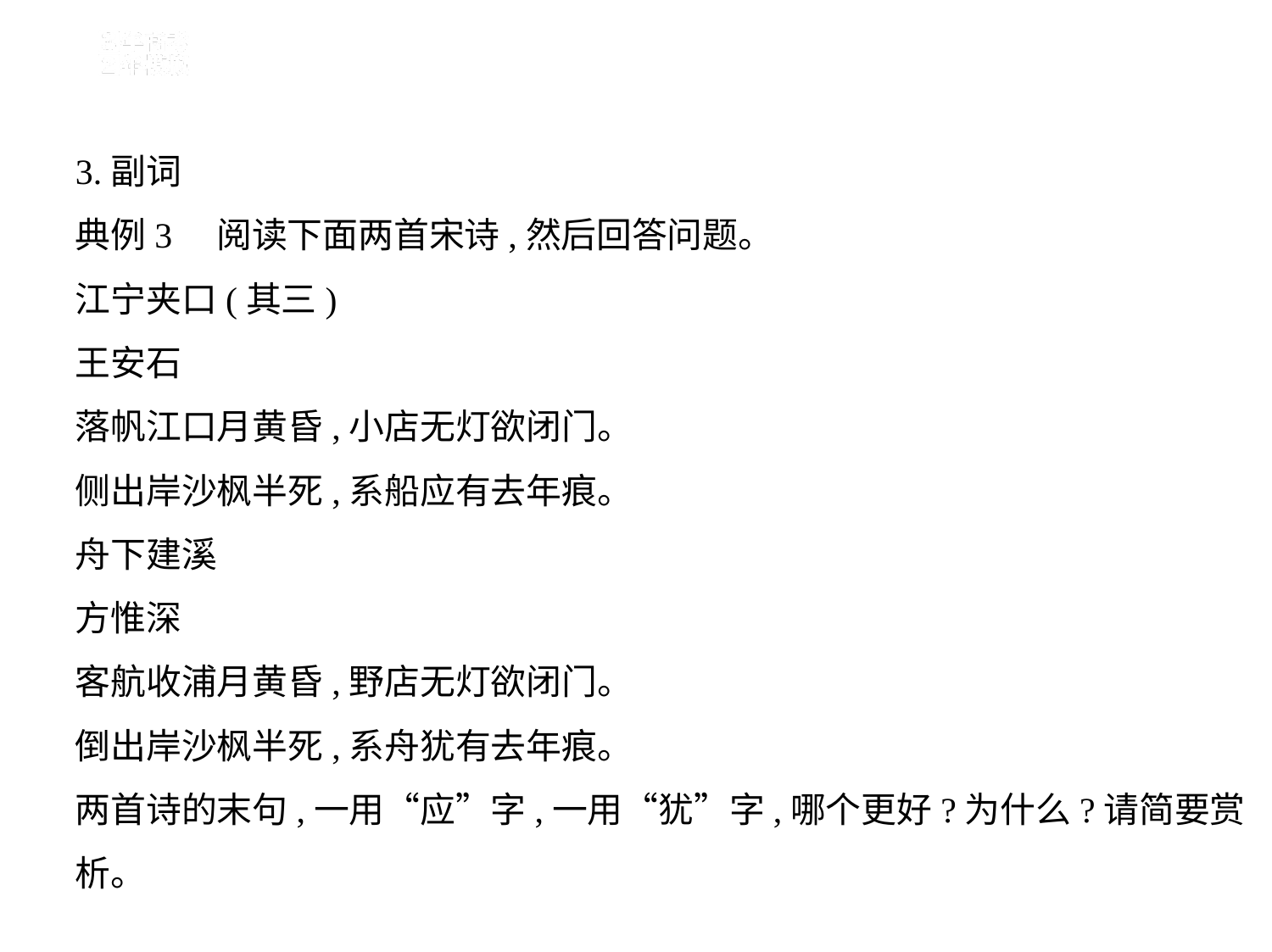

3.副词
典例3　阅读下面两首宋诗,然后回答问题。
江宁夹口(其三)
王安石
落帆江口月黄昏,小店无灯欲闭门。
侧出岸沙枫半死,系船应有去年痕。
舟下建溪
方惟深
客航收浦月黄昏,野店无灯欲闭门。
倒出岸沙枫半死,系舟犹有去年痕。
两首诗的末句,一用“应”字,一用“犹”字,哪个更好?为什么?请简要赏
析。